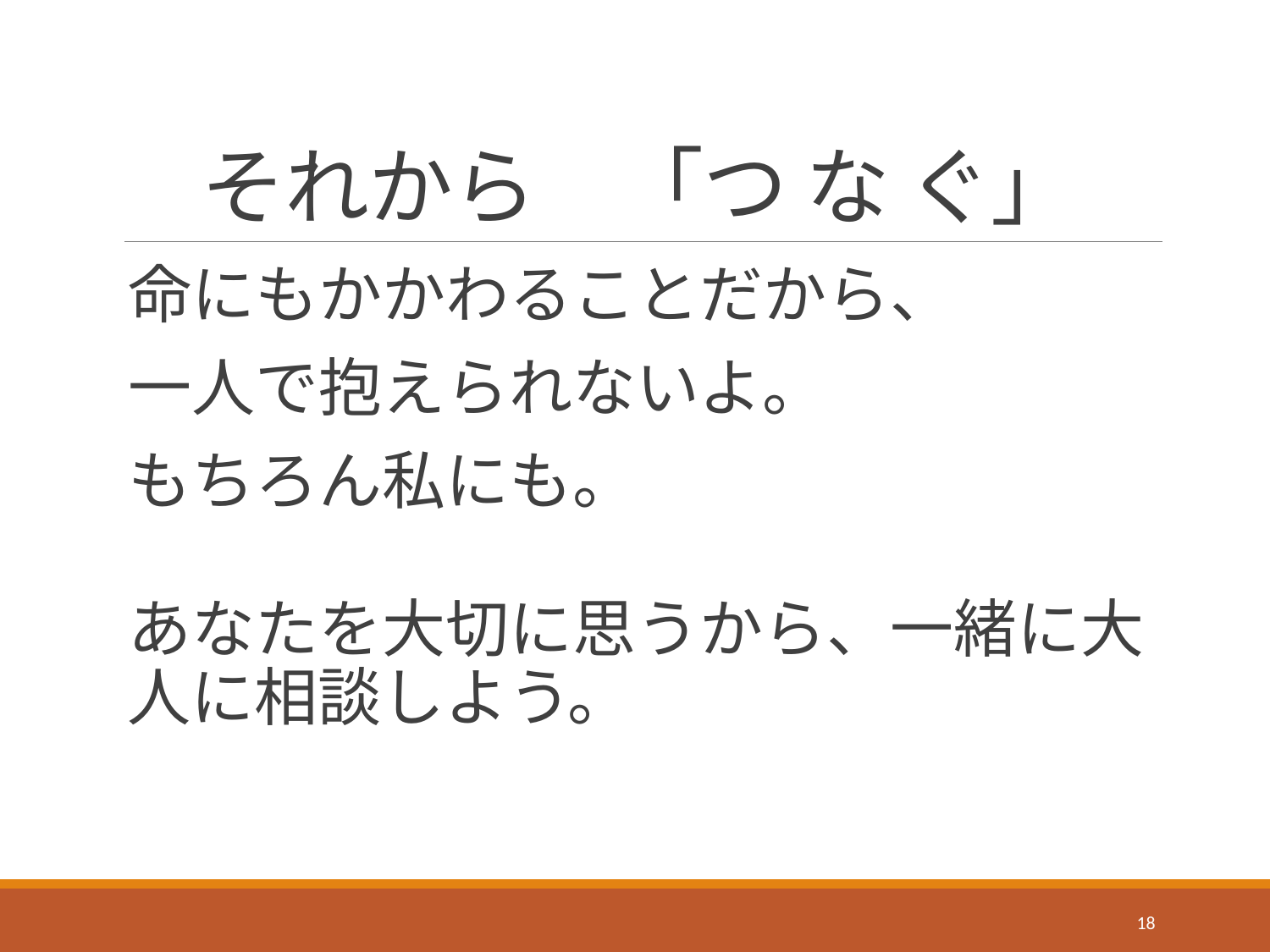

# それから　「つ な ぐ」
命にもかかわることだから、
一人で抱えられないよ。
もちろん私にも。

あなたを大切に思うから、一緒に大人に相談しよう。

18